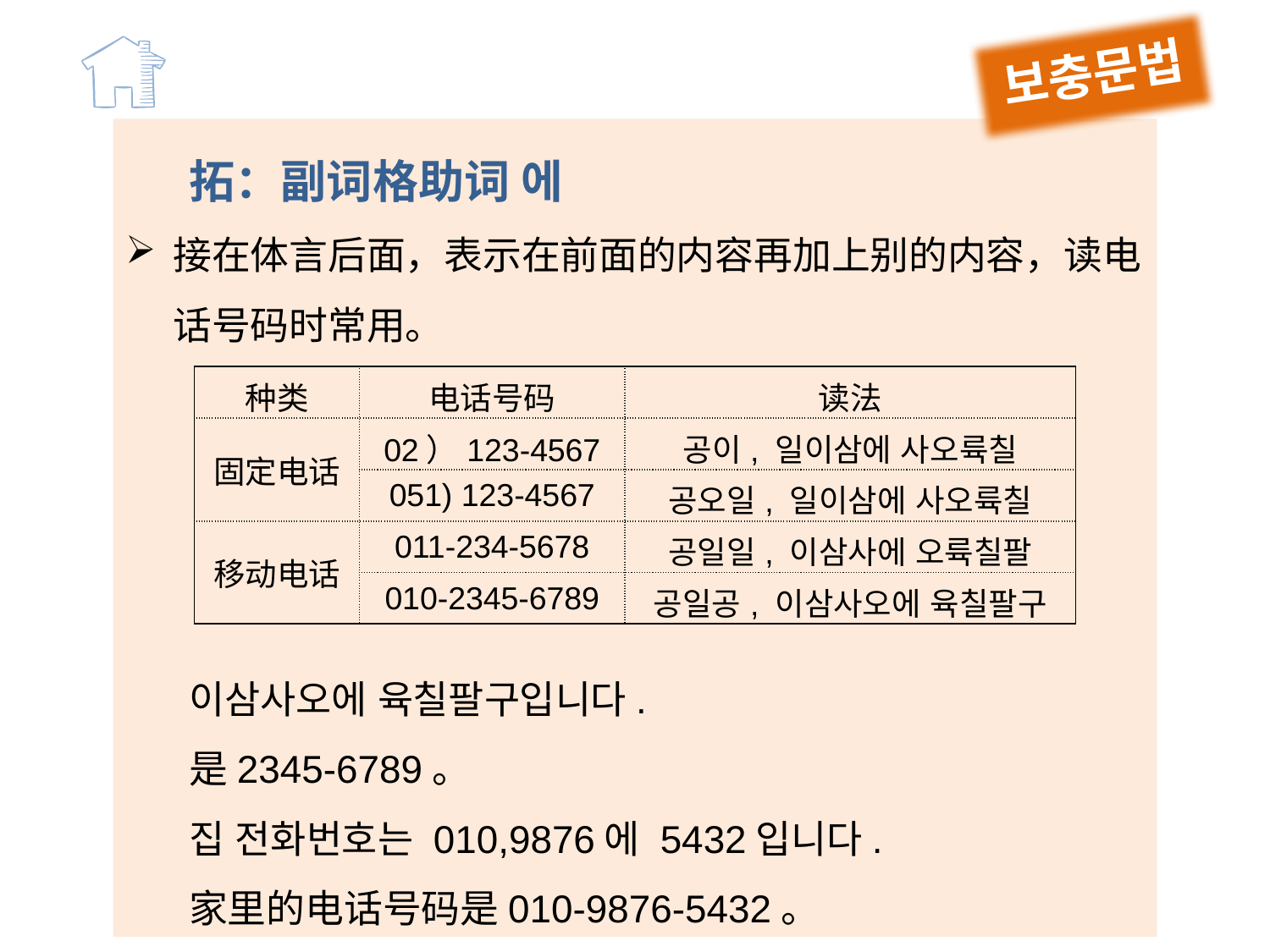

보충문법

拓：副词格助词 에
接在体言后面，表示在前面的内容再加上别的内容，读电话号码时常用。

이삼사오에 육칠팔구입니다.
是2345-6789。
집 전화번호는 010,9876에 5432입니다.
家里的电话号码是010-9876-5432。

| 种类 | 电话号码 | 读法 |
| --- | --- | --- |
| 固定电话 | 02）123-4567 | 공이, 일이삼에 사오륙칠 |
|  | 051) 123-4567 | 공오일, 일이삼에 사오륙칠 |
| 移动电话 | 011-234-5678 | 공일일, 이삼사에 오륙칠팔 |
|  | 010-2345-6789 | 공일공, 이삼사오에 육칠팔구 |